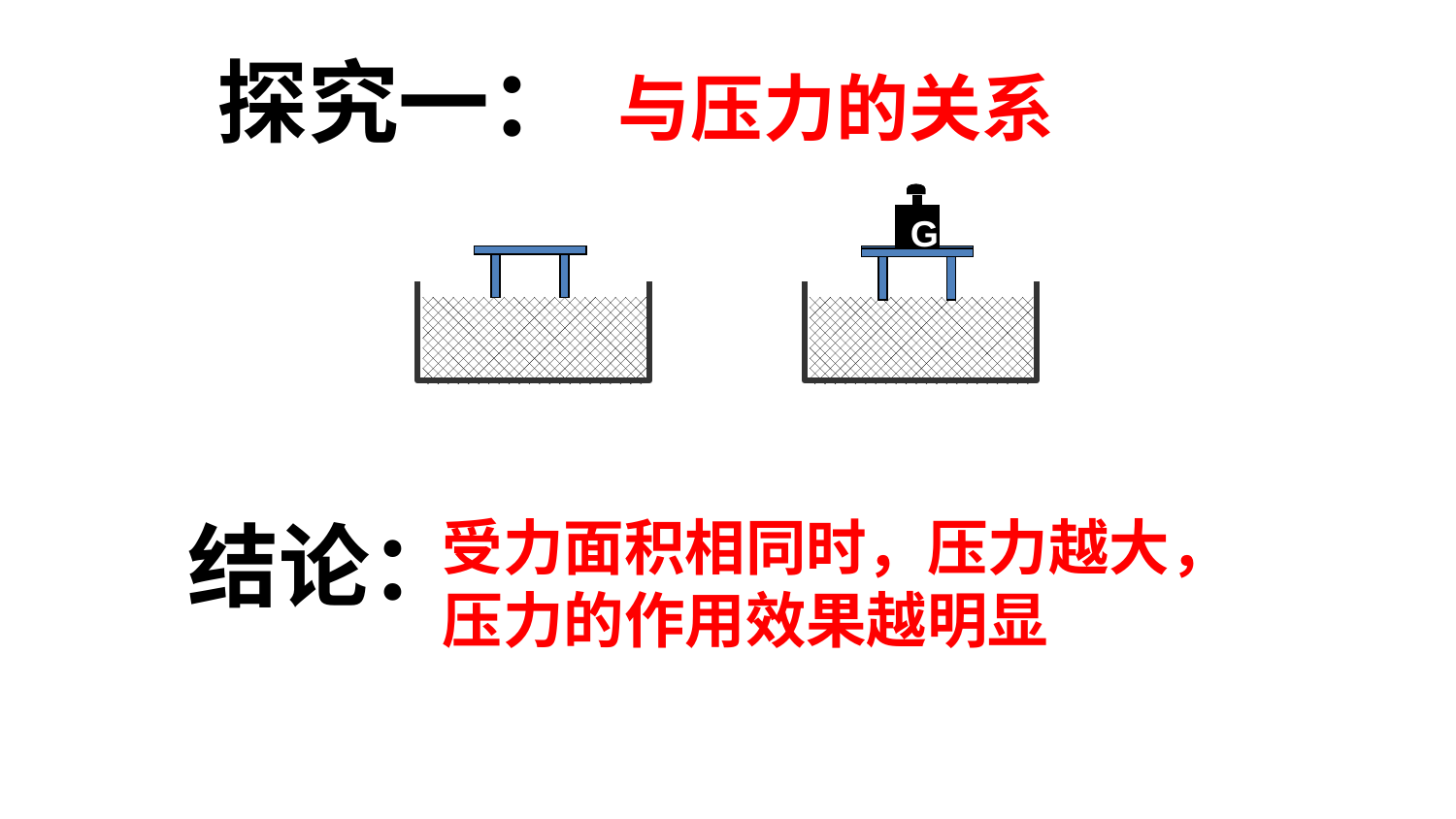

探究一：
与压力的关系

G

G

受力面积相同时，压力越大，
压力的作用效果越明显
结论：